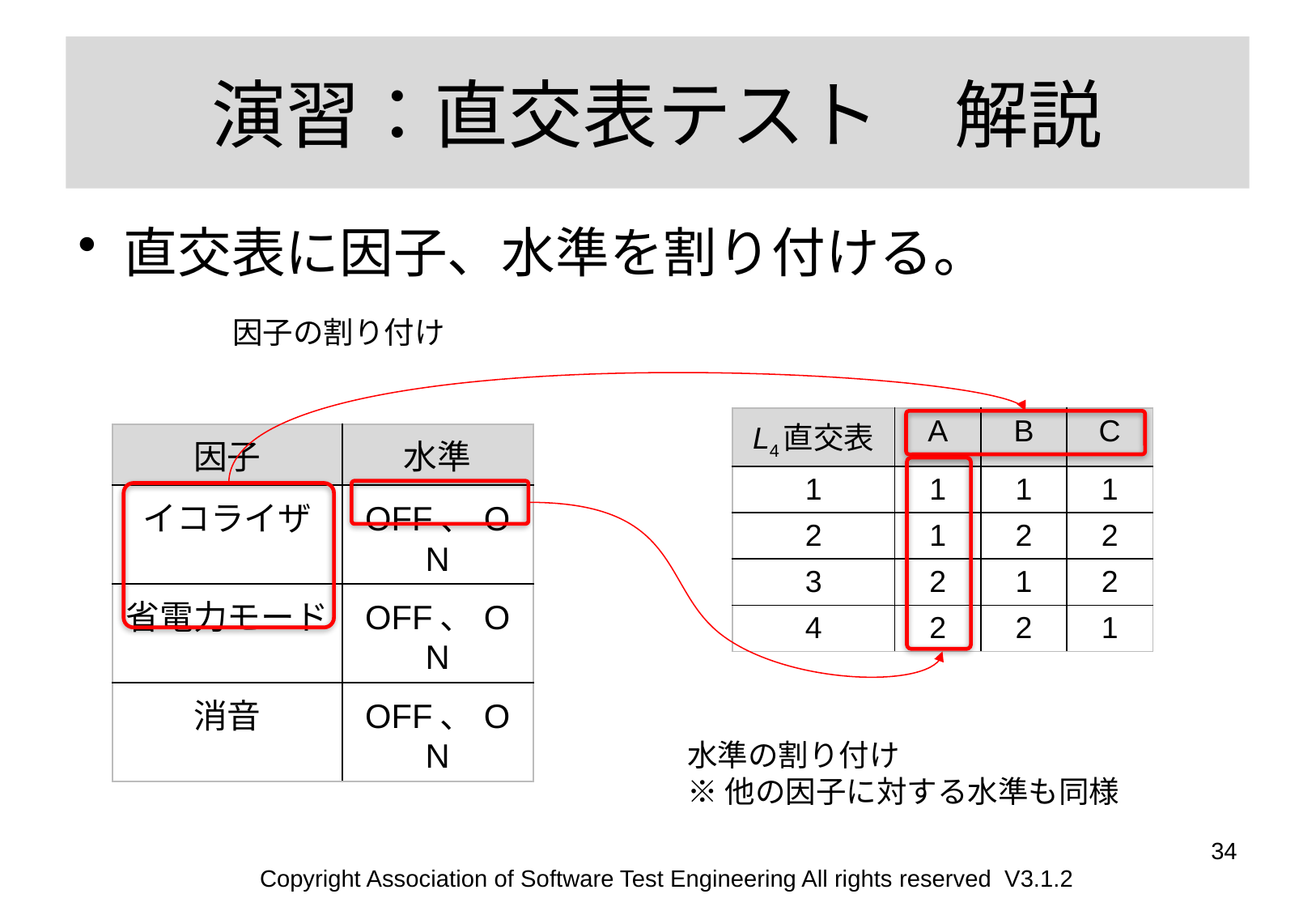

# 演習：直交表テスト　解説
直交表に因子、水準を割り付ける。
因子の割り付け
| L4直交表 | A | B | C |
| --- | --- | --- | --- |
| 1 | 1 | 1 | 1 |
| 2 | 1 | 2 | 2 |
| 3 | 2 | 1 | 2 |
| 4 | 2 | 2 | 1 |

| 因子 | 水準 |
| --- | --- |
| イコライザ | OFF、ON |
| 省電力モード | OFF、ON |
| 消音 | OFF、ON |

水準の割り付け
※他の因子に対する水準も同様
34
Copyright Association of Software Test Engineering All rights reserved  V3.1.2